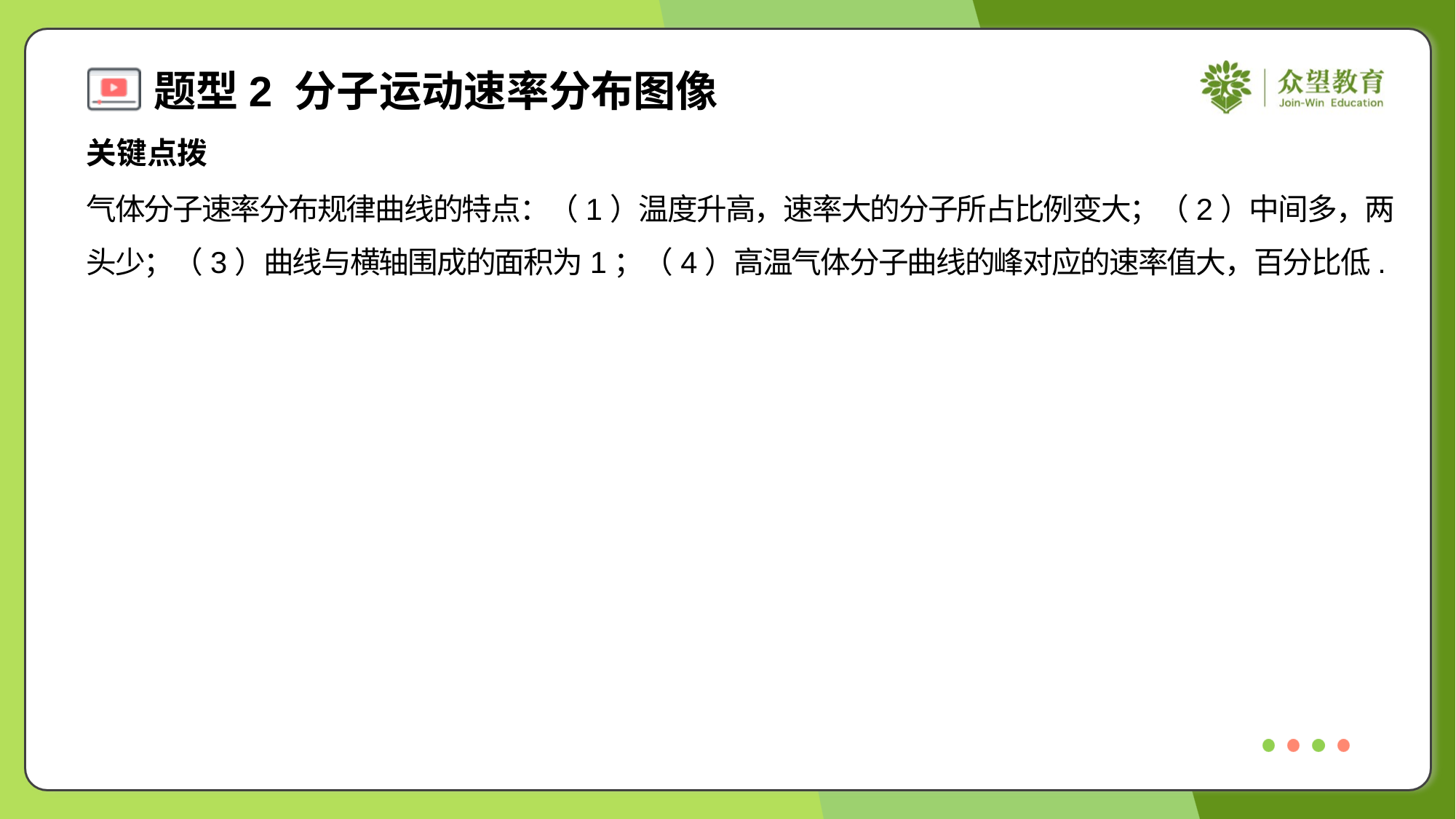

关键点拨
气体分子速率分布规律曲线的特点：（1）温度升高，速率大的分子所占比例变大；（2）中间多，两
头少；（3）曲线与横轴围成的面积为1；（4）高温气体分子曲线的峰对应的速率值大，百分比低.